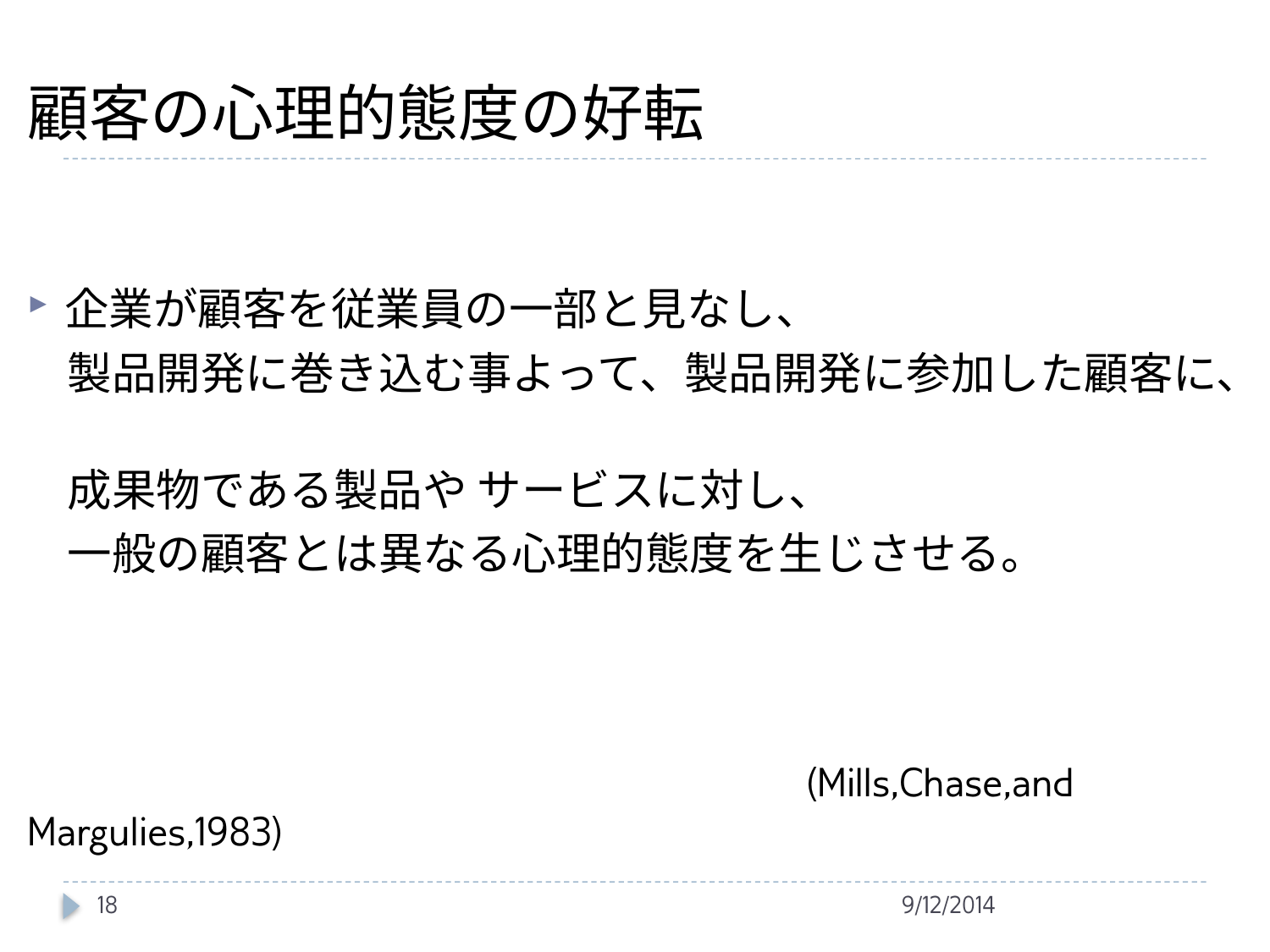

#
顧客の心理的態度の好転

企業が顧客を従業員の一部と見なし、
   製品開発に巻き込む事よって、製品開発に参加した顧客に、
   成果物である製品や サービスに対し、
   一般の顧客とは異なる心理的態度を生じさせる。

　　　　　　　　　　　　　　　                 (Mills,Chase,and Margulies,1983)

18
9/12/2014